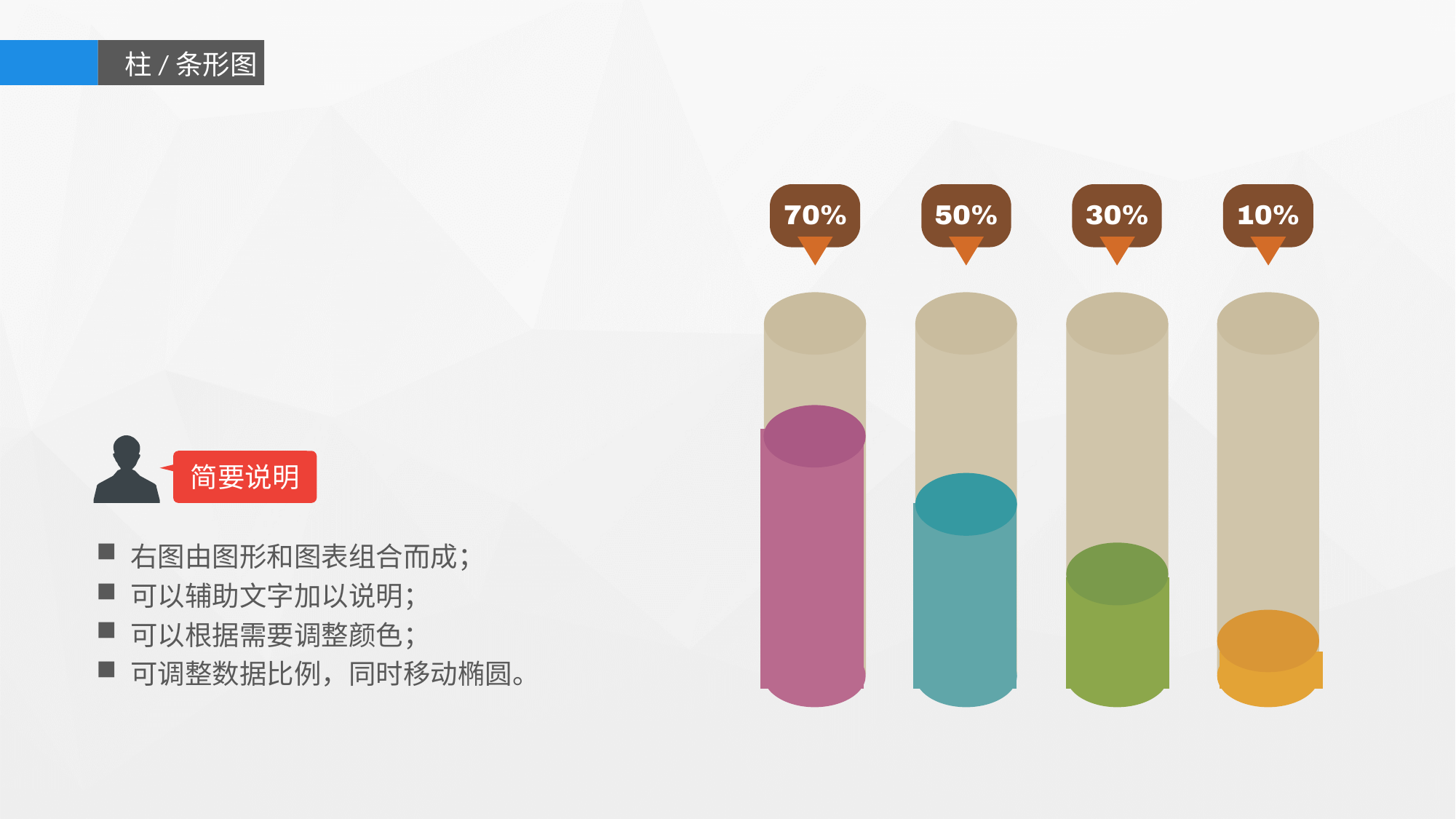

柱/条形图

70%
50%
30%
10%

### Chart

| Category | 系列 1 |
|---|---|
| 类别 1 | 0.7 |
| 类别 2 | 0.5 |
| 类别 3 | 0.3 |
| 类别 4 | 0.1 |

简要说明

右图由图形和图表组合而成；
可以辅助文字加以说明；
可以根据需要调整颜色；
可调整数据比例，同时移动椭圆。